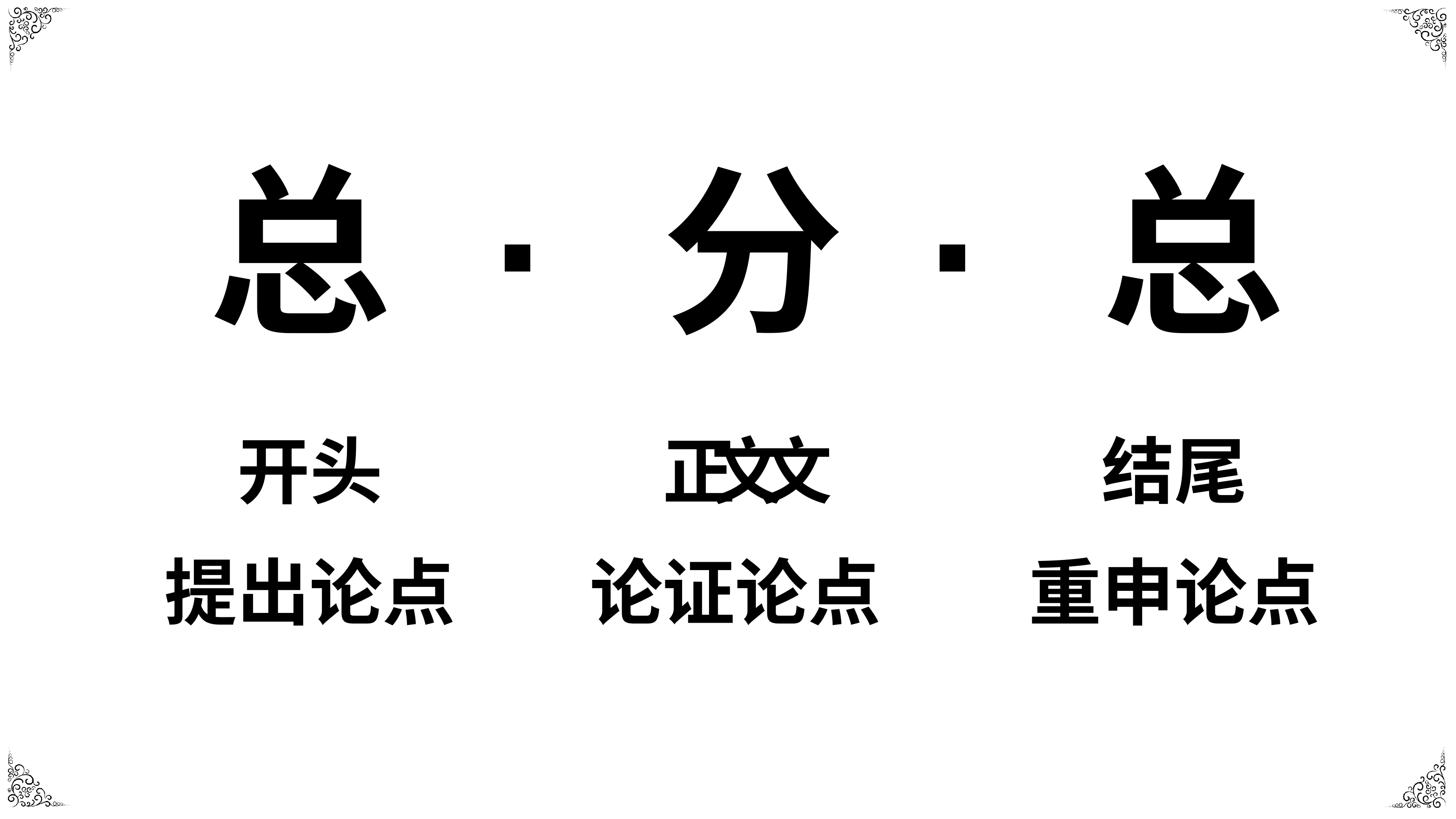

| 总 开头 | · 分 正⽂文 | · 总 结尾 |
| --- | --- | --- |
| 提出论点 | 论证论点 | 重申论点 |